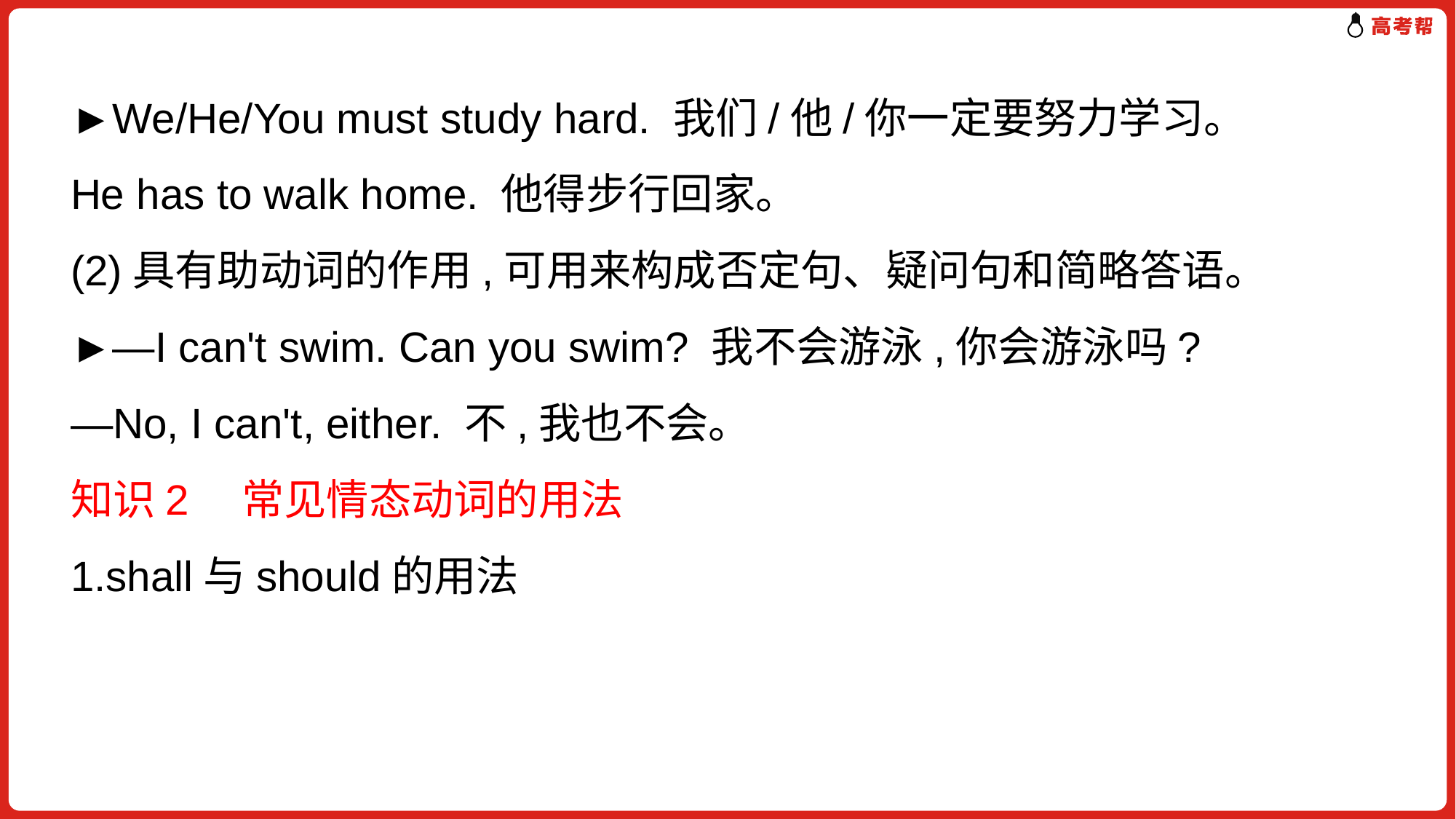

►We/He/You must study hard. 我们/他/你一定要努力学习。
He has to walk home. 他得步行回家。
(2)具有助动词的作用,可用来构成否定句、疑问句和简略答语。
►—I can't swim. Can you swim? 我不会游泳,你会游泳吗?
—No, I can't, either. 不,我也不会。
知识2　常见情态动词的用法
1.shall与should的用法